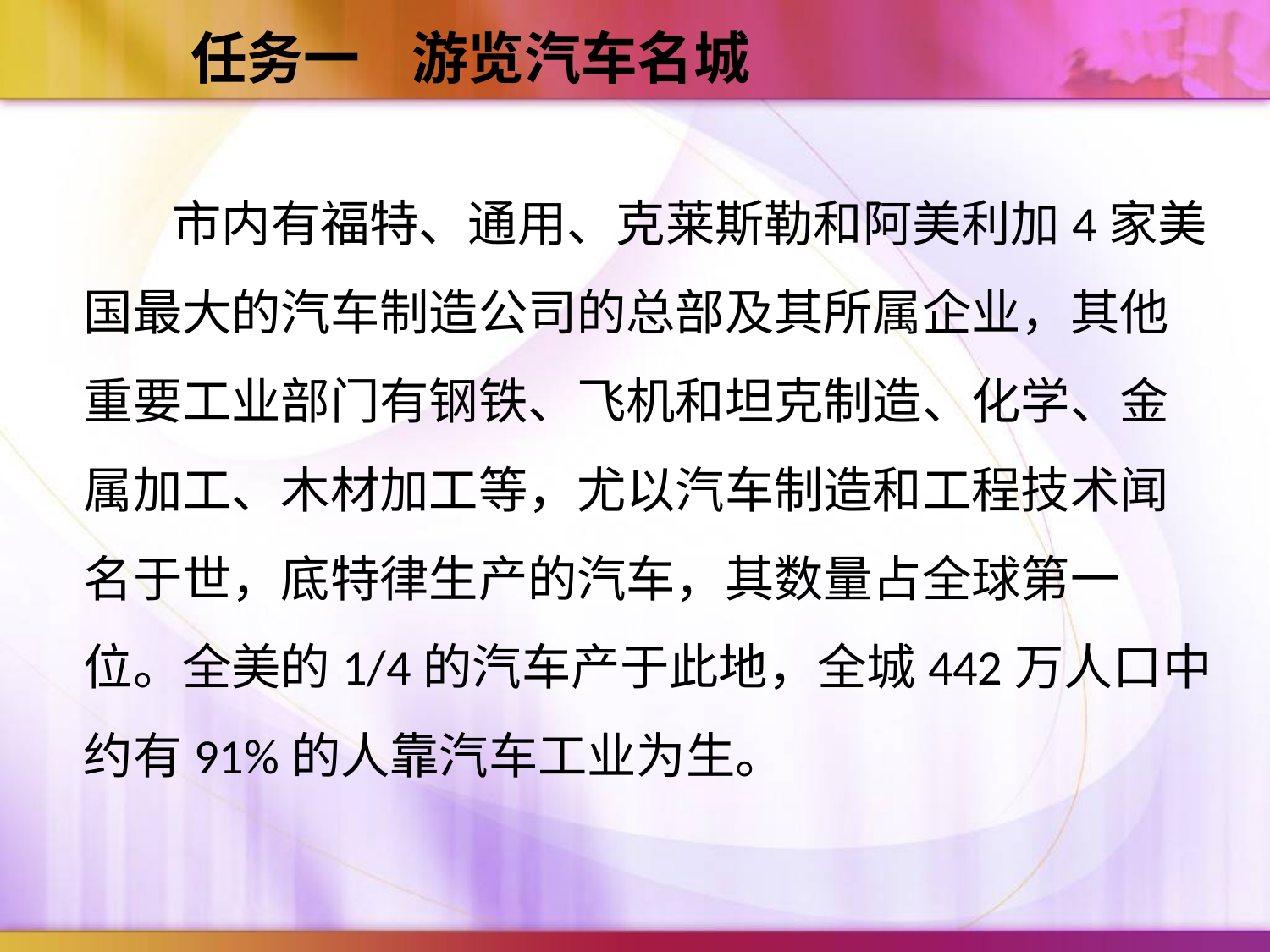

任务一    游览汽车名城
    市内有福特、通用、克莱斯勒和阿美利加4家美国最大的汽车制造公司的总部及其所属企业，其他重要工业部门有钢铁、飞机和坦克制造、化学、金属加工、木材加工等，尤以汽车制造和工程技术闻名于世，底特律生产的汽车，其数量占全球第一位。全美的1/4的汽车产于此地，全城442万人口中约有91%的人靠汽车工业为生。